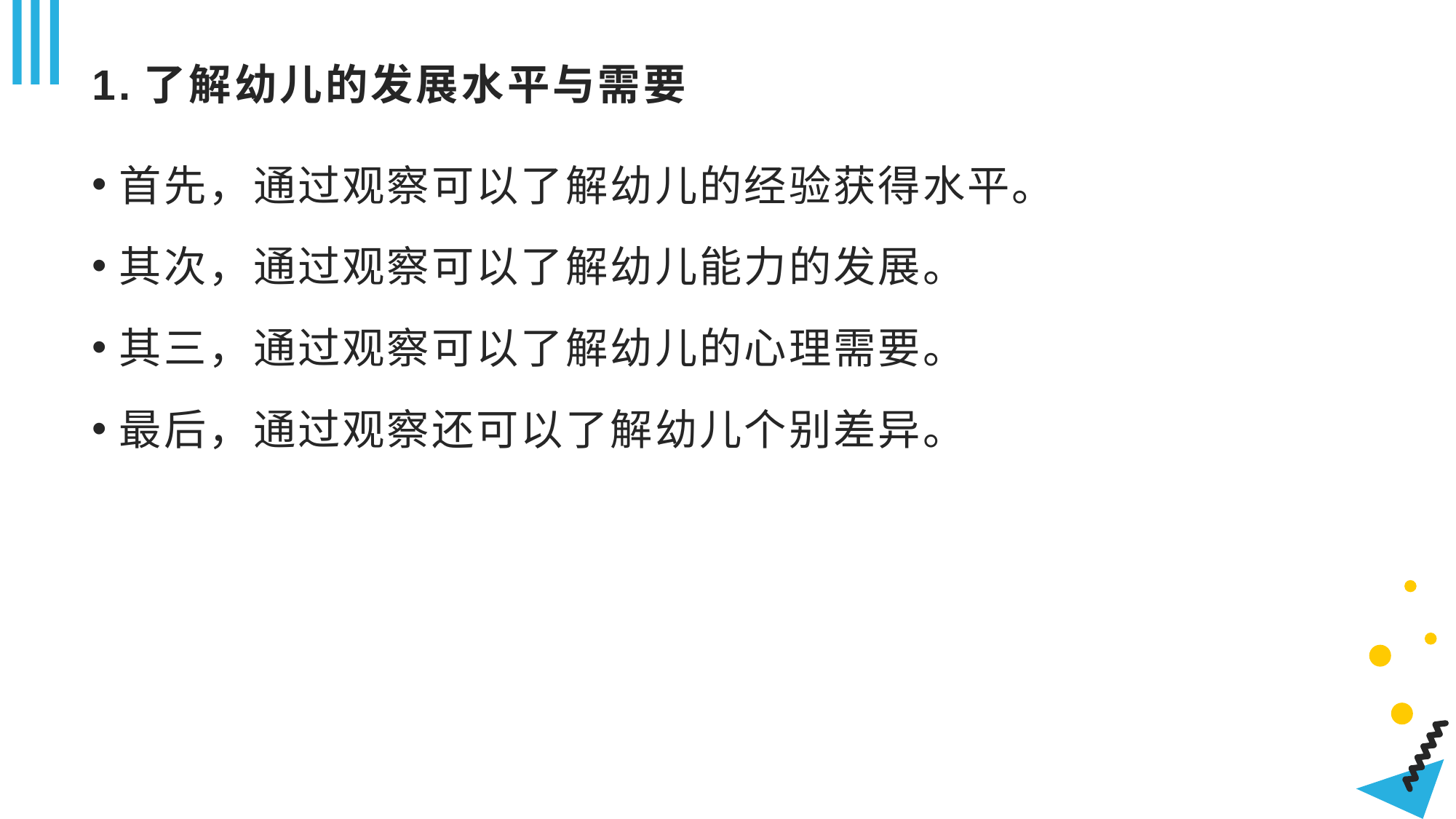

# 1.了解幼儿的发展水平与需要
首先，通过观察可以了解幼儿的经验获得水平。
其次，通过观察可以了解幼儿能力的发展。
其三，通过观察可以了解幼儿的心理需要。
最后，通过观察还可以了解幼儿个别差异。